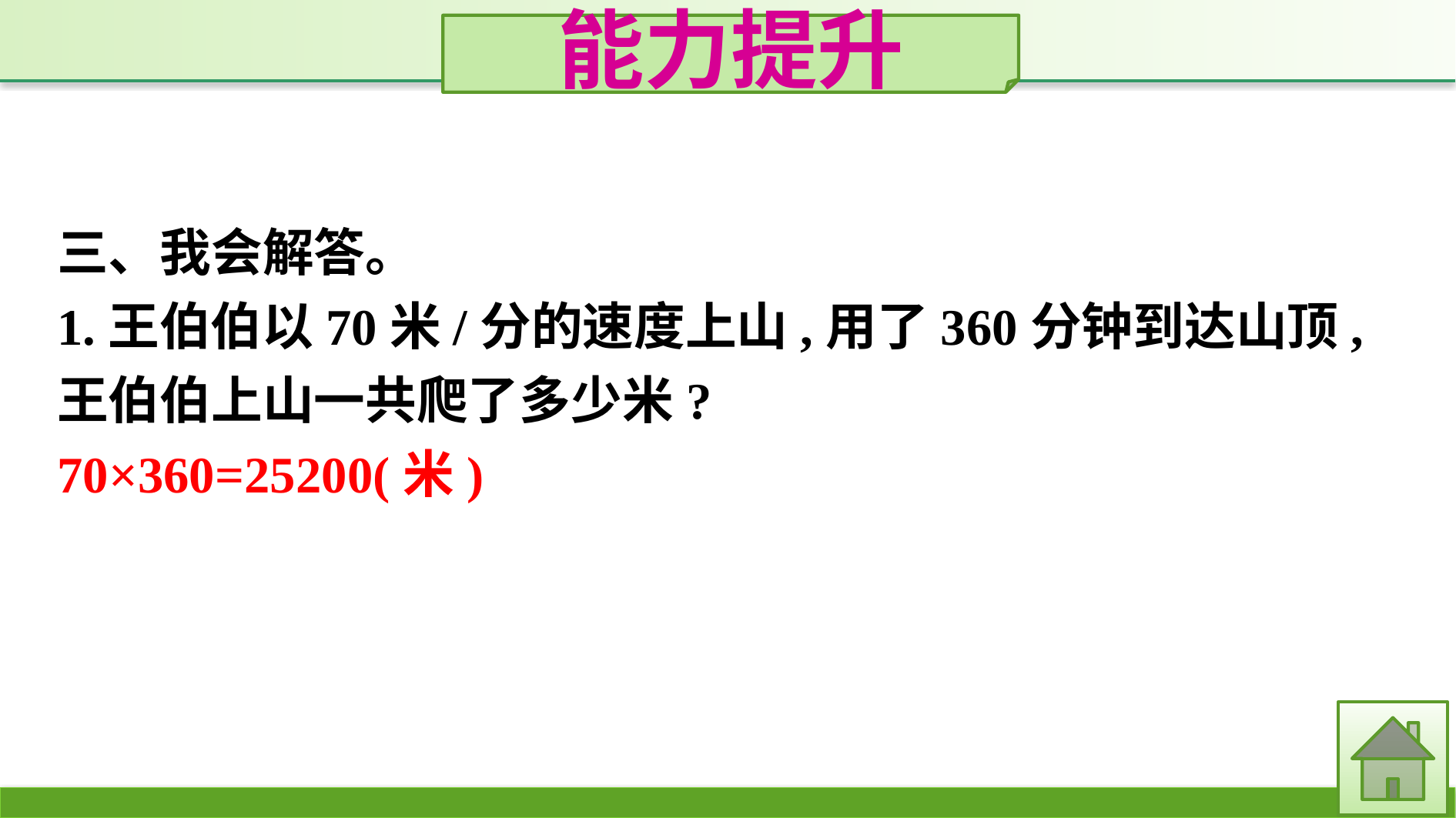

能力提升
三、我会解答。
1.王伯伯以70米/分的速度上山,用了360分钟到达山顶,王伯伯上山一共爬了多少米?
70×360=25200(米)